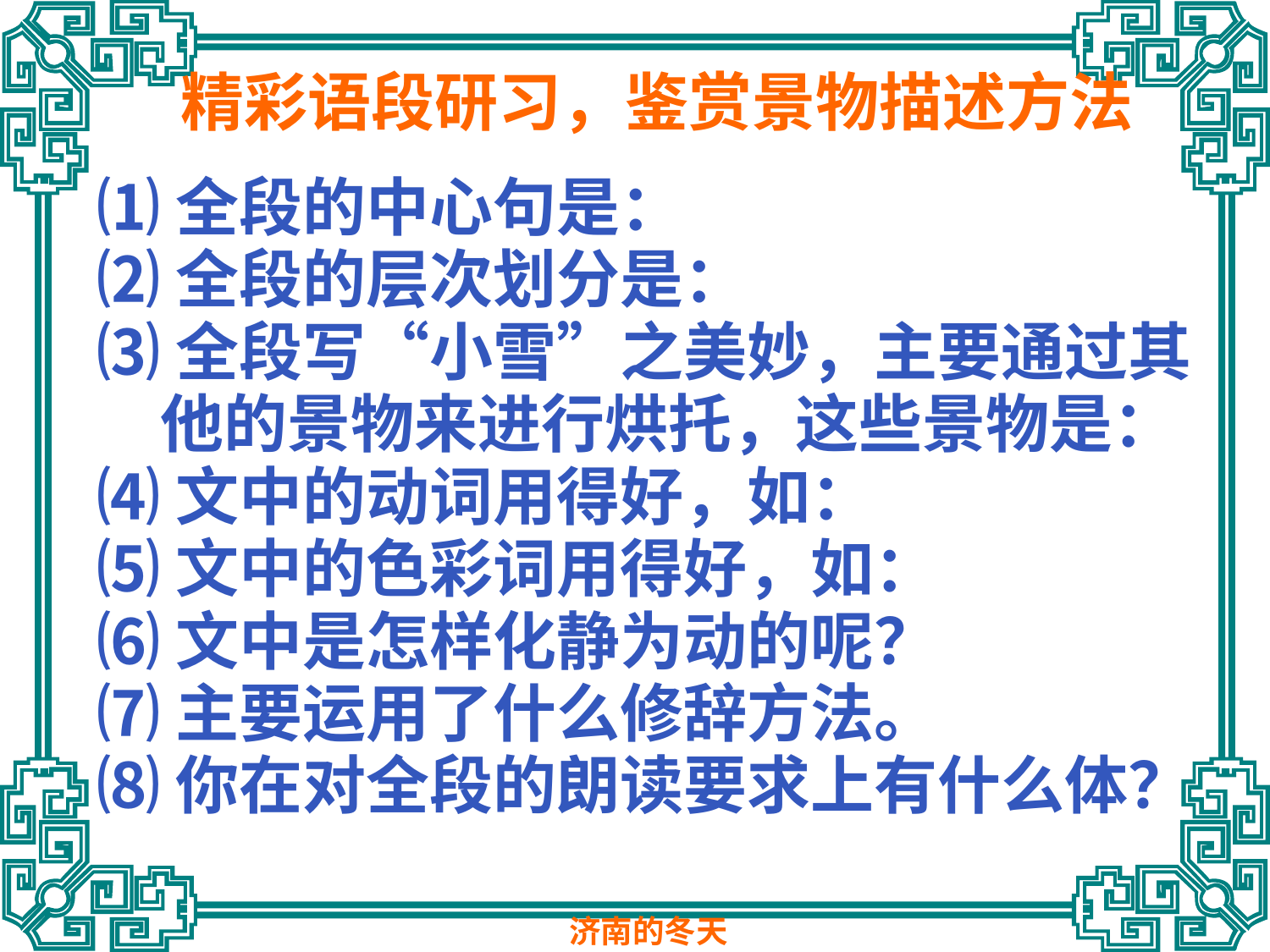

精彩语段研习，鉴赏景物描述方法
⑴全段的中心句是：
⑵全段的层次划分是：
⑶全段写“小雪”之美妙，主要通过其他的景物来进行烘托，这些景物是：
⑷文中的动词用得好，如：
⑸文中的色彩词用得好，如：
⑹文中是怎样化静为动的呢？
⑺主要运用了什么修辞方法。
⑻你在对全段的朗读要求上有什么体？